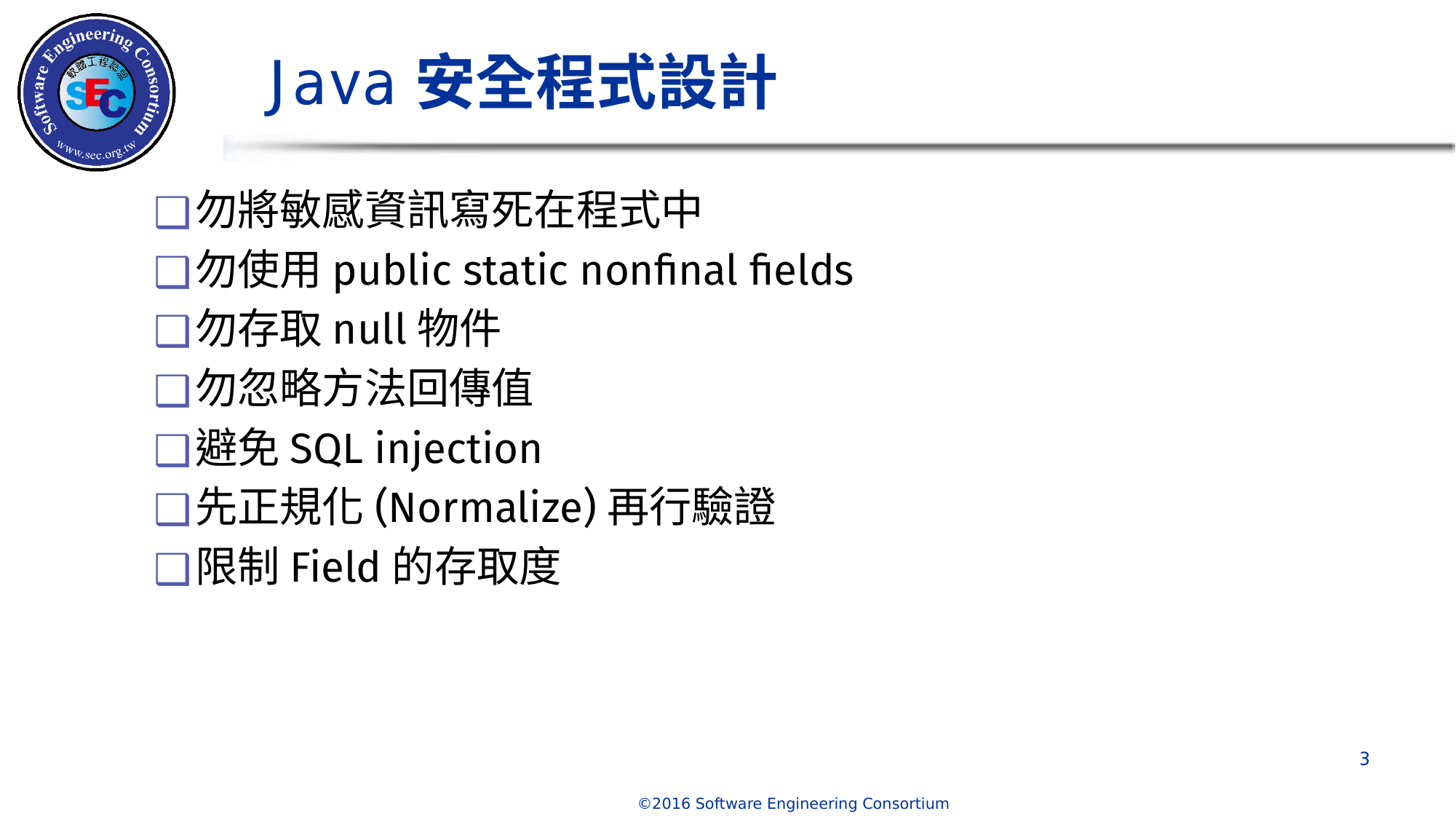

# Java安全程式設計
勿將敏感資訊寫死在程式中
勿使用public static nonfinal fields
勿存取null物件
勿忽略方法回傳值
避免SQL injection
先正規化(Normalize)再行驗證
限制Field的存取度
3